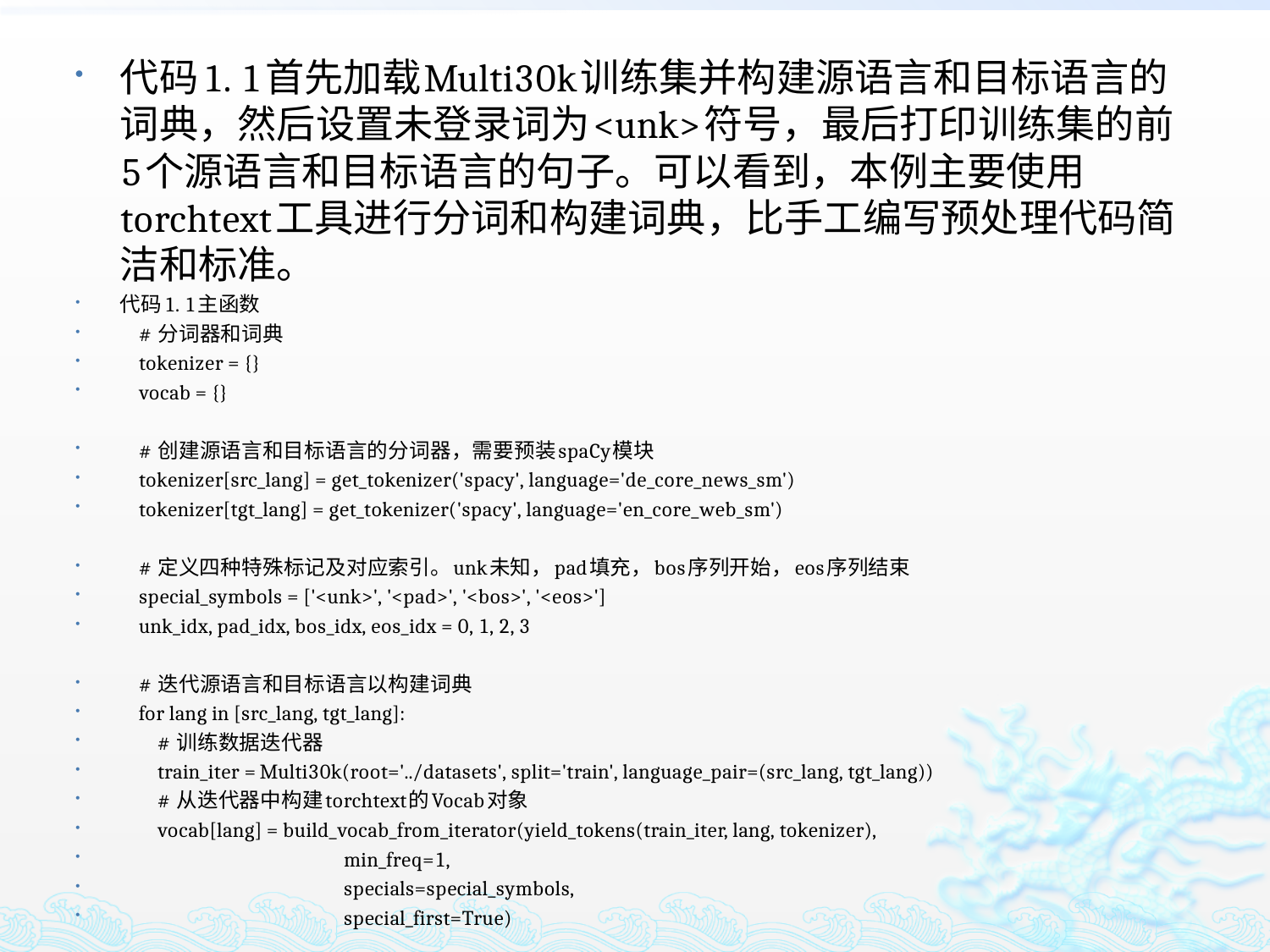

代码1. 1首先加载Multi30k训练集并构建源语言和目标语言的词典，然后设置未登录词为<unk>符号，最后打印训练集的前5个源语言和目标语言的句子。可以看到，本例主要使用torchtext工具进行分词和构建词典，比手工编写预处理代码简洁和标准。
代码1. 1主函数
    # 分词器和词典
    tokenizer = {}
    vocab = {}

    # 创建源语言和目标语言的分词器，需要预装spaCy模块
    tokenizer[src_lang] = get_tokenizer('spacy', language='de_core_news_sm')
    tokenizer[tgt_lang] = get_tokenizer('spacy', language='en_core_web_sm')

    # 定义四种特殊标记及对应索引。unk未知，pad填充，bos序列开始，eos序列结束
    special_symbols = ['<unk>', '<pad>', '<bos>', '<eos>']
    unk_idx, pad_idx, bos_idx, eos_idx = 0, 1, 2, 3

    # 迭代源语言和目标语言以构建词典
    for lang in [src_lang, tgt_lang]:
        # 训练数据迭代器
        train_iter = Multi30k(root='../datasets', split='train', language_pair=(src_lang, tgt_lang))
        # 从迭代器中构建torchtext的Vocab对象
        vocab[lang] = build_vocab_from_iterator(yield_tokens(train_iter, lang, tokenizer),
                                                min_freq=1,
                                                specials=special_symbols,
                                                special_first=True)